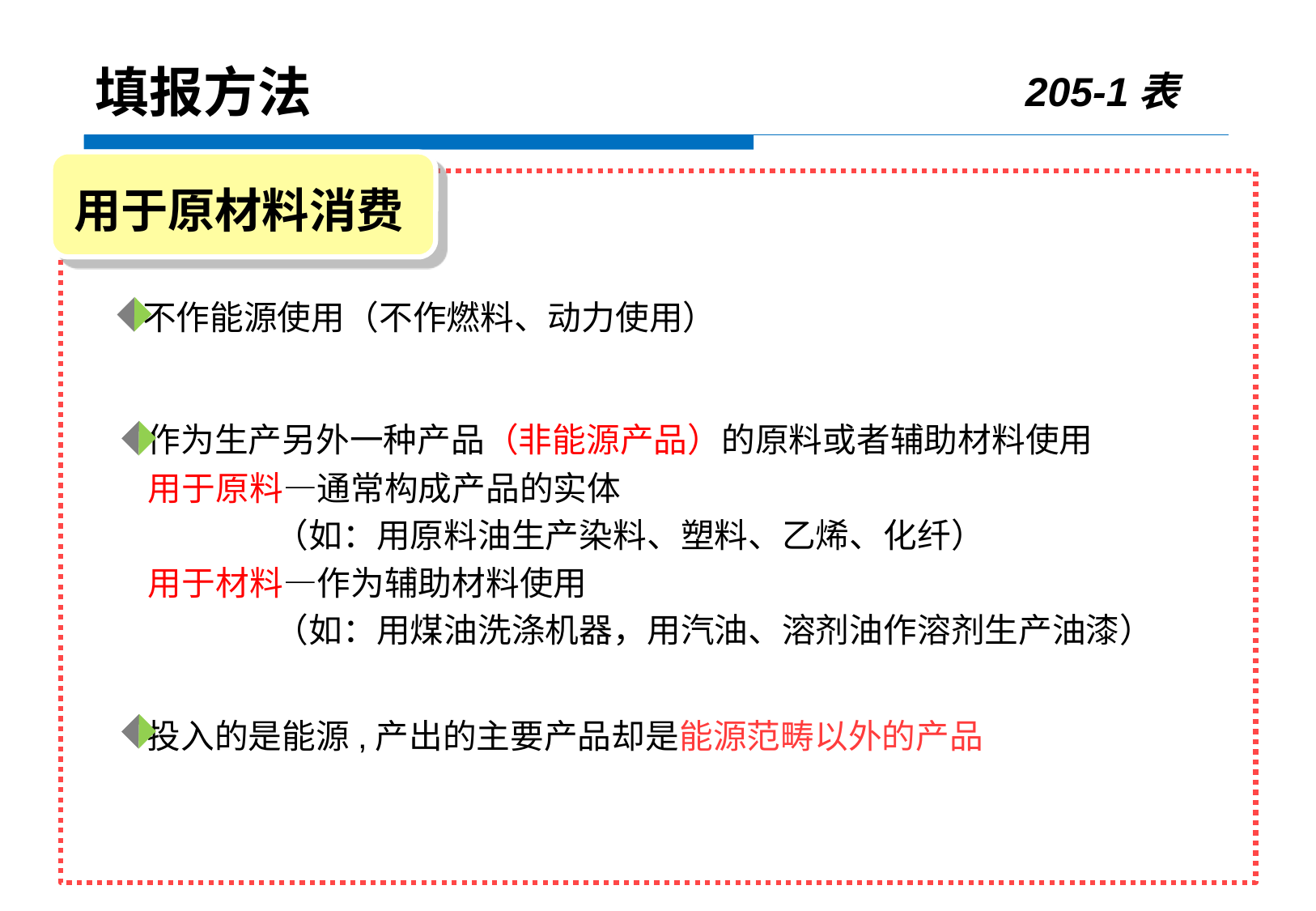

205-1表
填报方法

用于原材料消费

   不作能源使用（不作燃料、动力使用）

   作为生产另外一种产品（非能源产品）的原料或者辅助材料使用
    用于原料—通常构成产品的实体
                     （如：用原料油生产染料、塑料、乙烯、化纤）
    用于材料—作为辅助材料使用
                     （如：用煤油洗涤机器，用汽油、溶剂油作溶剂生产油漆）

   投入的是能源,产出的主要产品却是能源范畴以外的产品